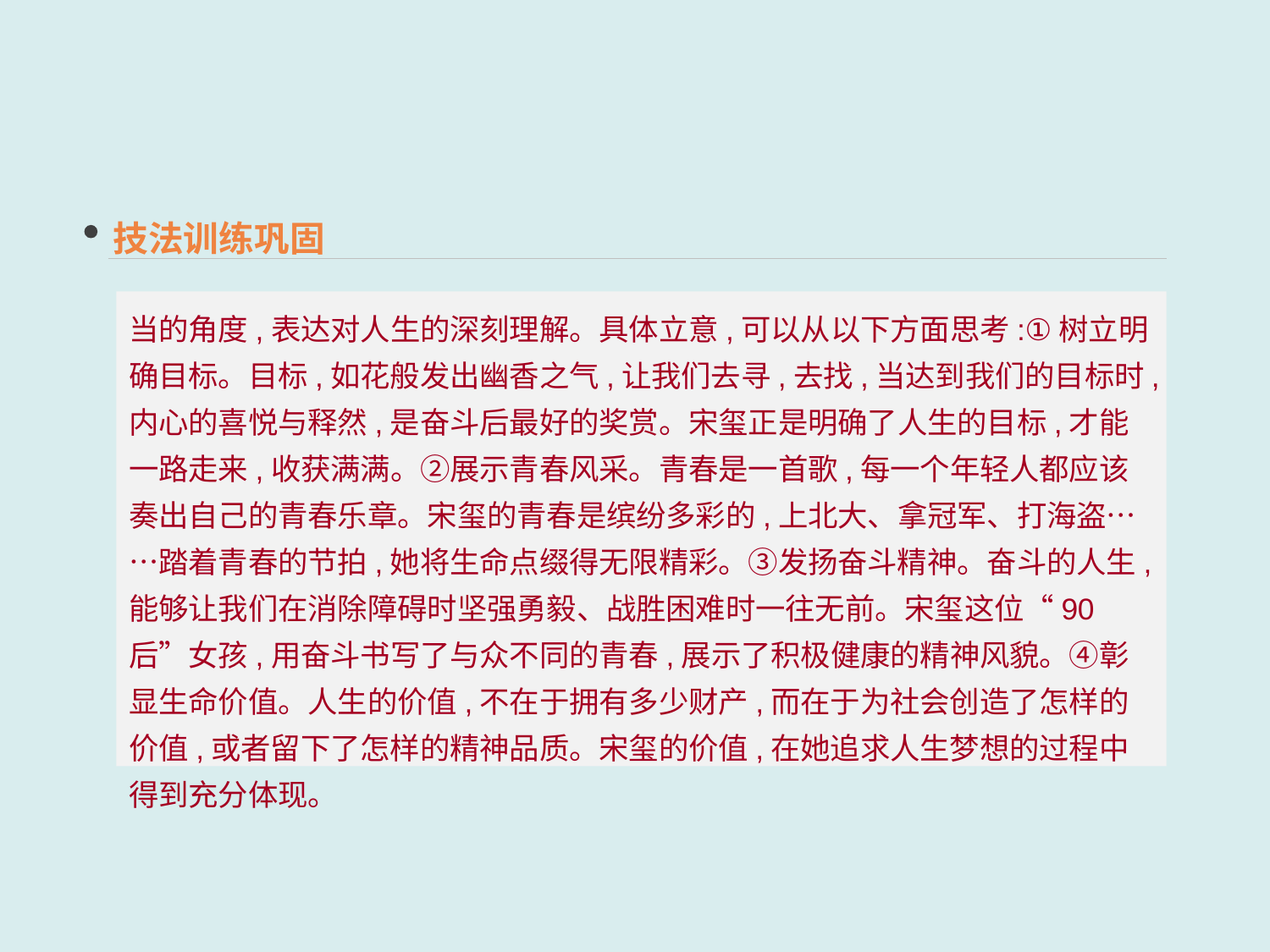

技法训练巩固

当的角度,表达对人生的深刻理解。具体立意,可以从以下方面思考:①树立明确目标。目标,如花般发出幽香之气,让我们去寻,去找,当达到我们的目标时,内心的喜悦与释然,是奋斗后最好的奖赏。宋玺正是明确了人生的目标,才能一路走来,收获满满。②展示青春风采。青春是一首歌,每一个年轻人都应该奏出自己的青春乐章。宋玺的青春是缤纷多彩的,上北大、拿冠军、打海盗……踏着青春的节拍,她将生命点缀得无限精彩。③发扬奋斗精神。奋斗的人生,能够让我们在消除障碍时坚强勇毅、战胜困难时一往无前。宋玺这位“90后”女孩,用奋斗书写了与众不同的青春,展示了积极健康的精神风貌。④彰显生命价值。人生的价值,不在于拥有多少财产,而在于为社会创造了怎样的价值,或者留下了怎样的精神品质。宋玺的价值,在她追求人生梦想的过程中得到充分体现。